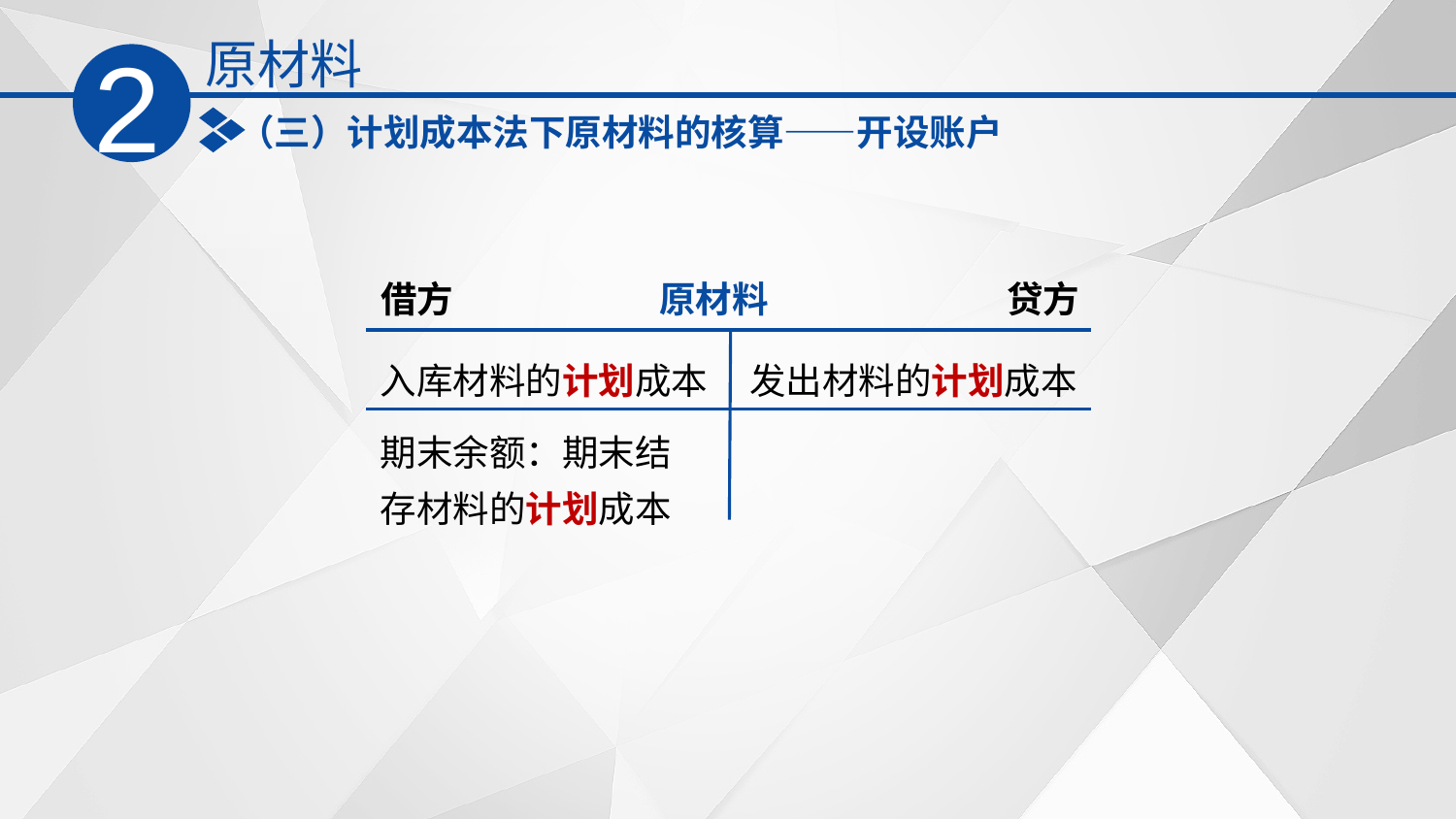

原材料
2

（三）计划成本法下原材料的核算——开设账户

借方
原材料
贷方
发出材料的计划成本
入库材料的计划成本
期末余额：期末结存材料的计划成本